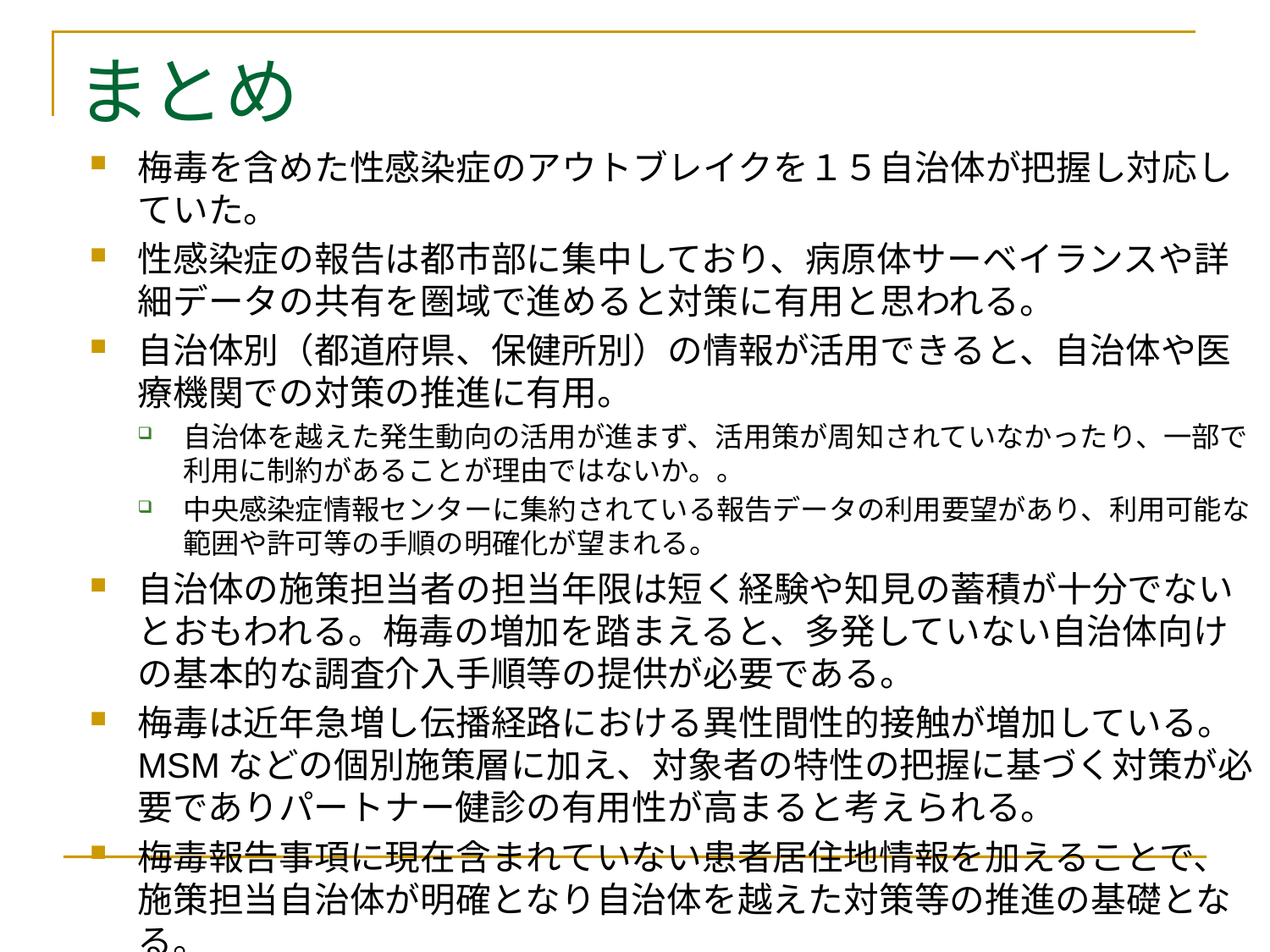

# まとめ
梅毒を含めた性感染症のアウトブレイクを１５自治体が把握し対応していた。
性感染症の報告は都市部に集中しており、病原体サーベイランスや詳細データの共有を圏域で進めると対策に有用と思われる。
自治体別（都道府県、保健所別）の情報が活用できると、自治体や医療機関での対策の推進に有用。
自治体を越えた発生動向の活用が進まず、活用策が周知されていなかったり、一部で利用に制約があることが理由ではないか。。
中央感染症情報センターに集約されている報告データの利用要望があり、利用可能な範囲や許可等の手順の明確化が望まれる。
自治体の施策担当者の担当年限は短く経験や知見の蓄積が十分でないとおもわれる。梅毒の増加を踏まえると、多発していない自治体向けの基本的な調査介入手順等の提供が必要である。
梅毒は近年急増し伝播経路における異性間性的接触が増加している。MSMなどの個別施策層に加え、対象者の特性の把握に基づく対策が必要でありパートナー健診の有用性が高まると考えられる。
梅毒報告事項に現在含まれていない患者居住地情報を加えることで、施策担当自治体が明確となり自治体を越えた対策等の推進の基礎となる。